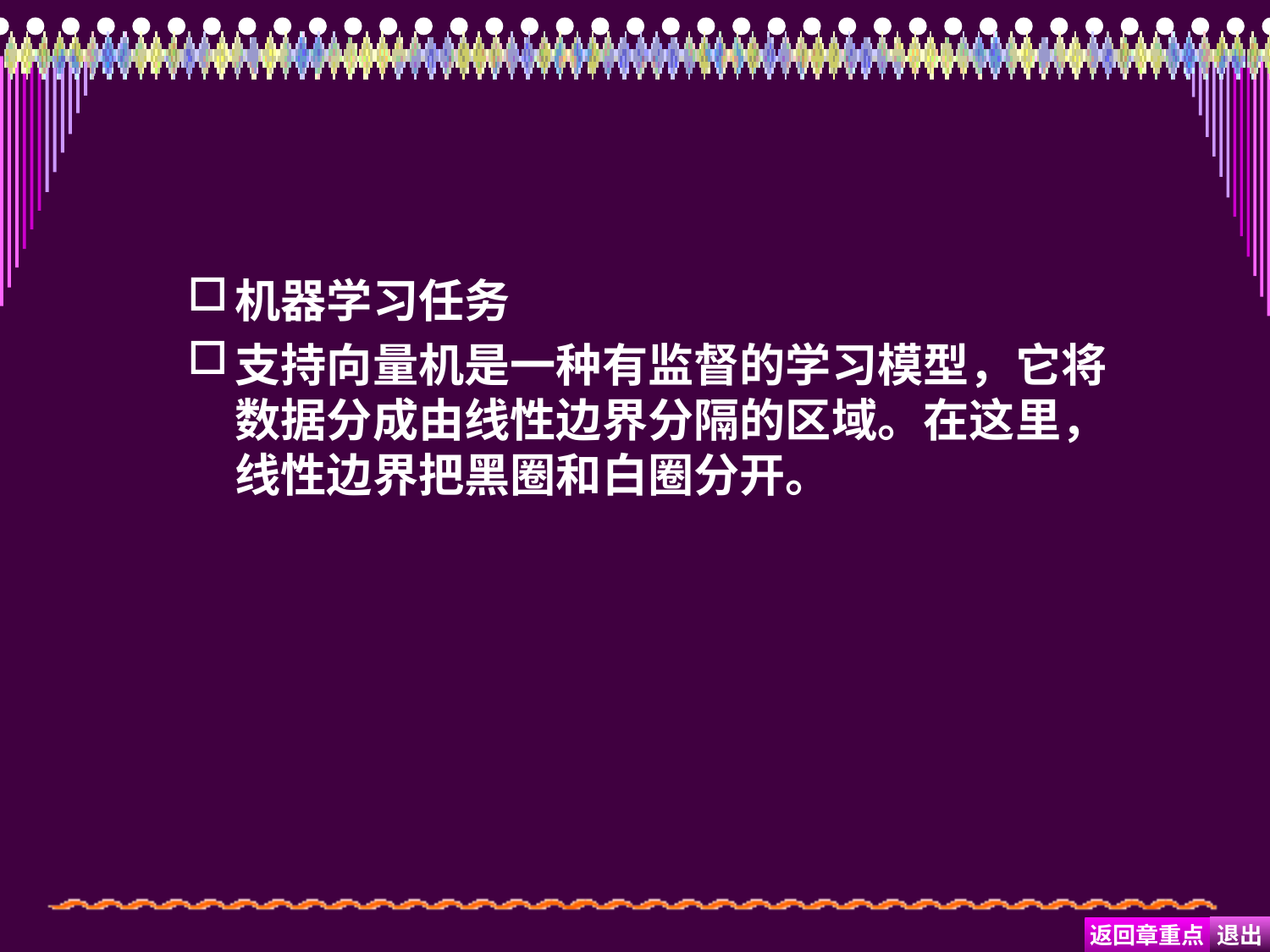

#
机器学习任务
支持向量机是一种有监督的学习模型，它将数据分成由线性边界分隔的区域。在这里，线性边界把黑圈和白圈分开。